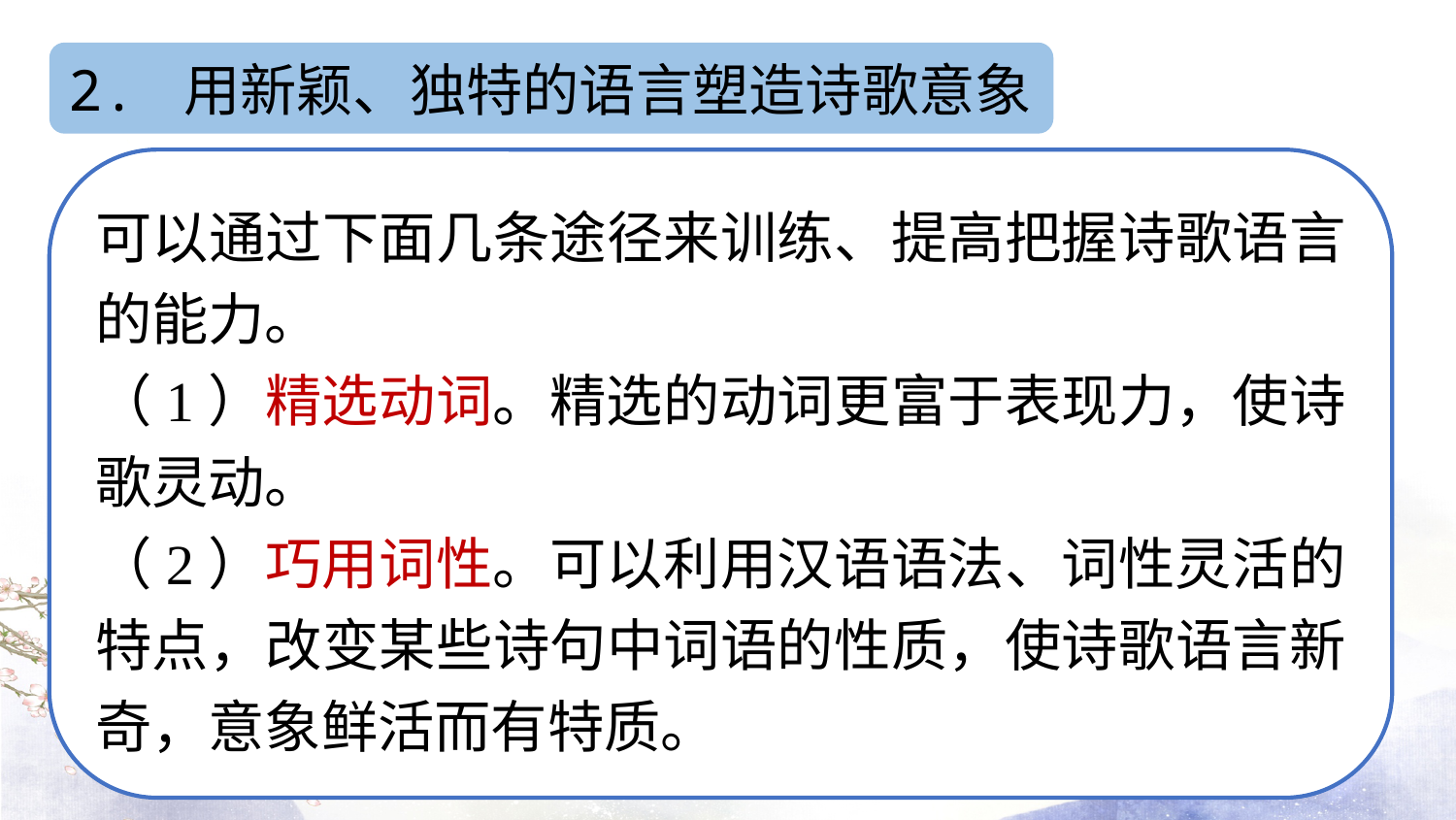

2. 用新颖、独特的语言塑造诗歌意象
可以通过下面几条途径来训练、提高把握诗歌语言的能力。
（1）精选动词。精选的动词更富于表现力，使诗歌灵动。
（2）巧用词性。可以利用汉语语法、词性灵活的特点，改变某些诗句中词语的性质，使诗歌语言新奇，意象鲜活而有特质。